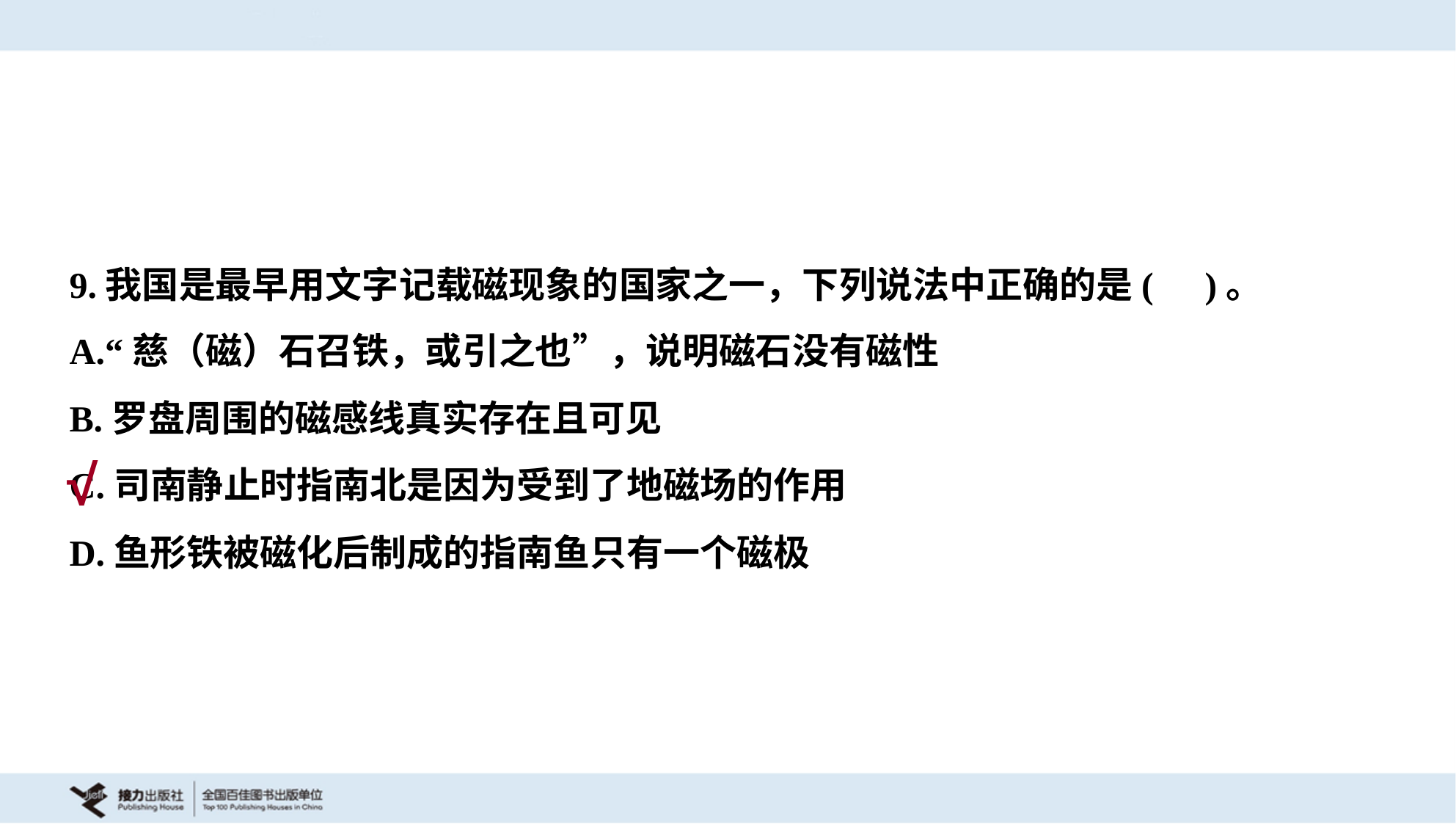

9.我国是最早用文字记载磁现象的国家之一，下列说法中正确的是(     )。
A.“慈（磁）石召铁，或引之也”，说明磁石没有磁性
B.罗盘周围的磁感线真实存在且可见
C.司南静止时指南北是因为受到了地磁场的作用
D.鱼形铁被磁化后制成的指南鱼只有一个磁极
√